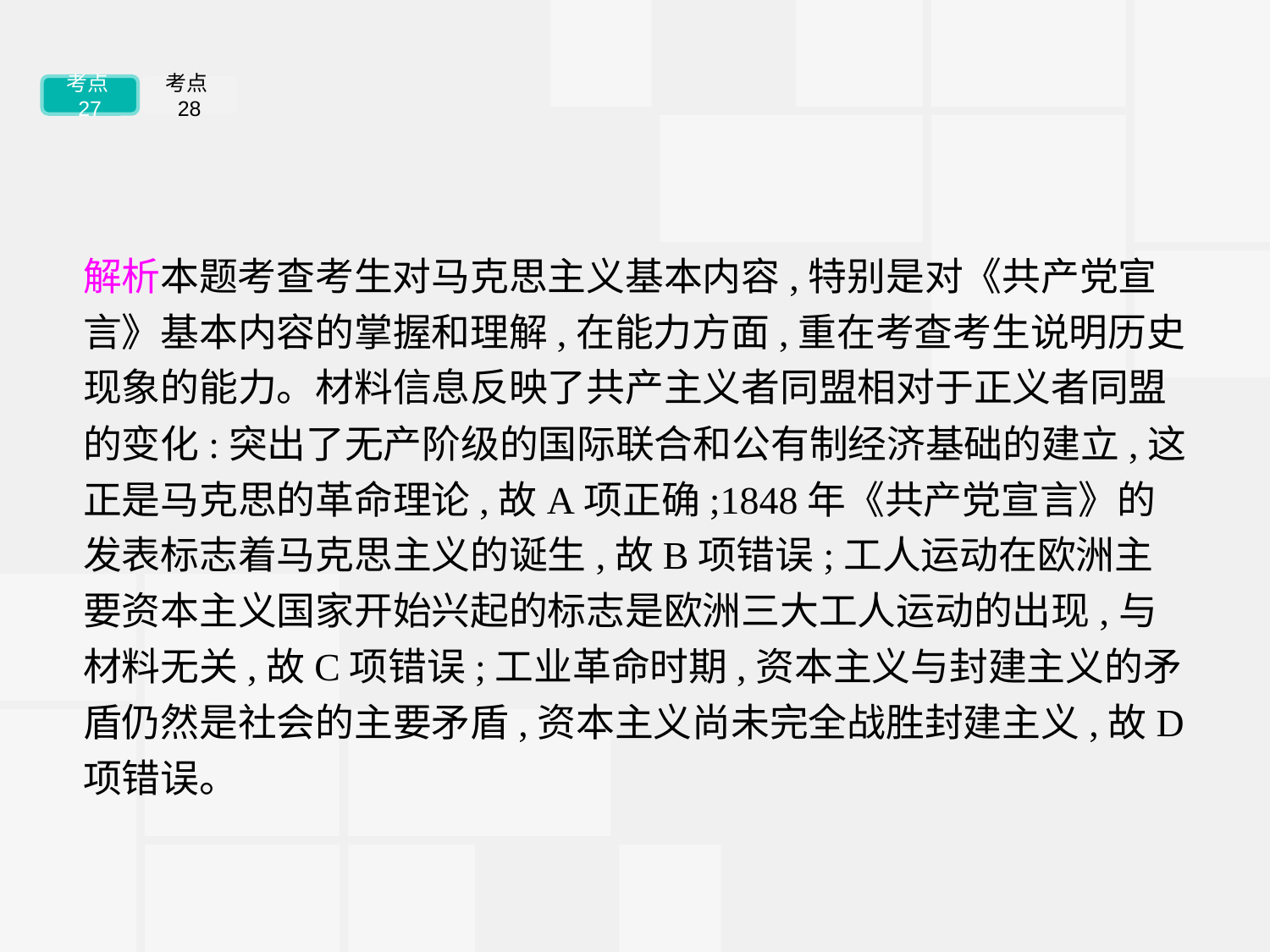

考点27
考点28
解析本题考查考生对马克思主义基本内容,特别是对《共产党宣言》基本内容的掌握和理解,在能力方面,重在考查考生说明历史现象的能力。材料信息反映了共产主义者同盟相对于正义者同盟的变化:突出了无产阶级的国际联合和公有制经济基础的建立,这正是马克思的革命理论,故A项正确;1848年《共产党宣言》的发表标志着马克思主义的诞生,故B项错误;工人运动在欧洲主要资本主义国家开始兴起的标志是欧洲三大工人运动的出现,与材料无关,故C项错误;工业革命时期,资本主义与封建主义的矛盾仍然是社会的主要矛盾,资本主义尚未完全战胜封建主义,故D项错误。